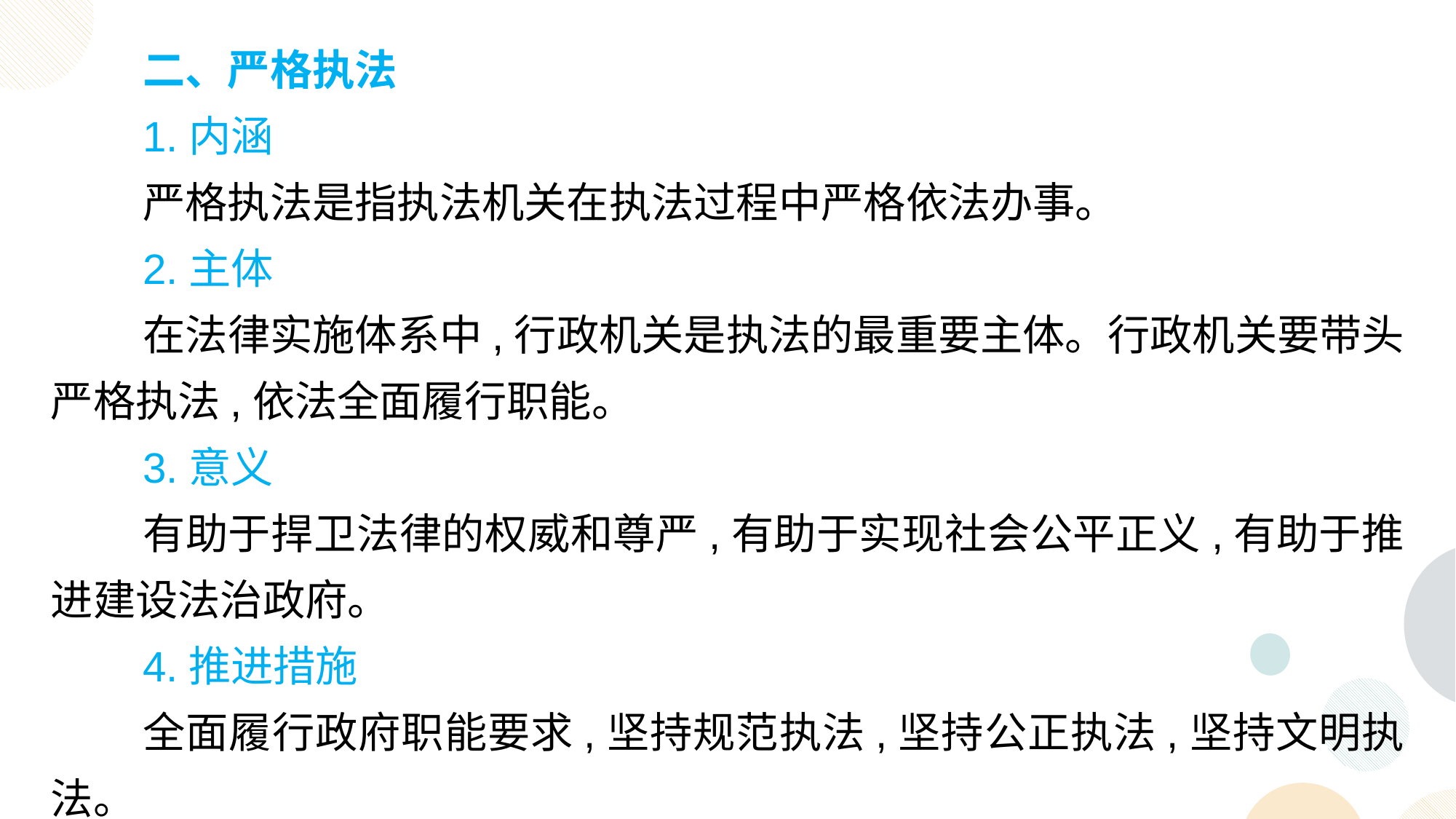

二、严格执法
1.内涵
严格执法是指执法机关在执法过程中严格依法办事。
2.主体
在法律实施体系中,行政机关是执法的最重要主体。行政机关要带头严格执法,依法全面履行职能。
3.意义
有助于捍卫法律的权威和尊严,有助于实现社会公平正义,有助于推进建设法治政府。
4.推进措施
全面履行政府职能要求,坚持规范执法,坚持公正执法,坚持文明执法。